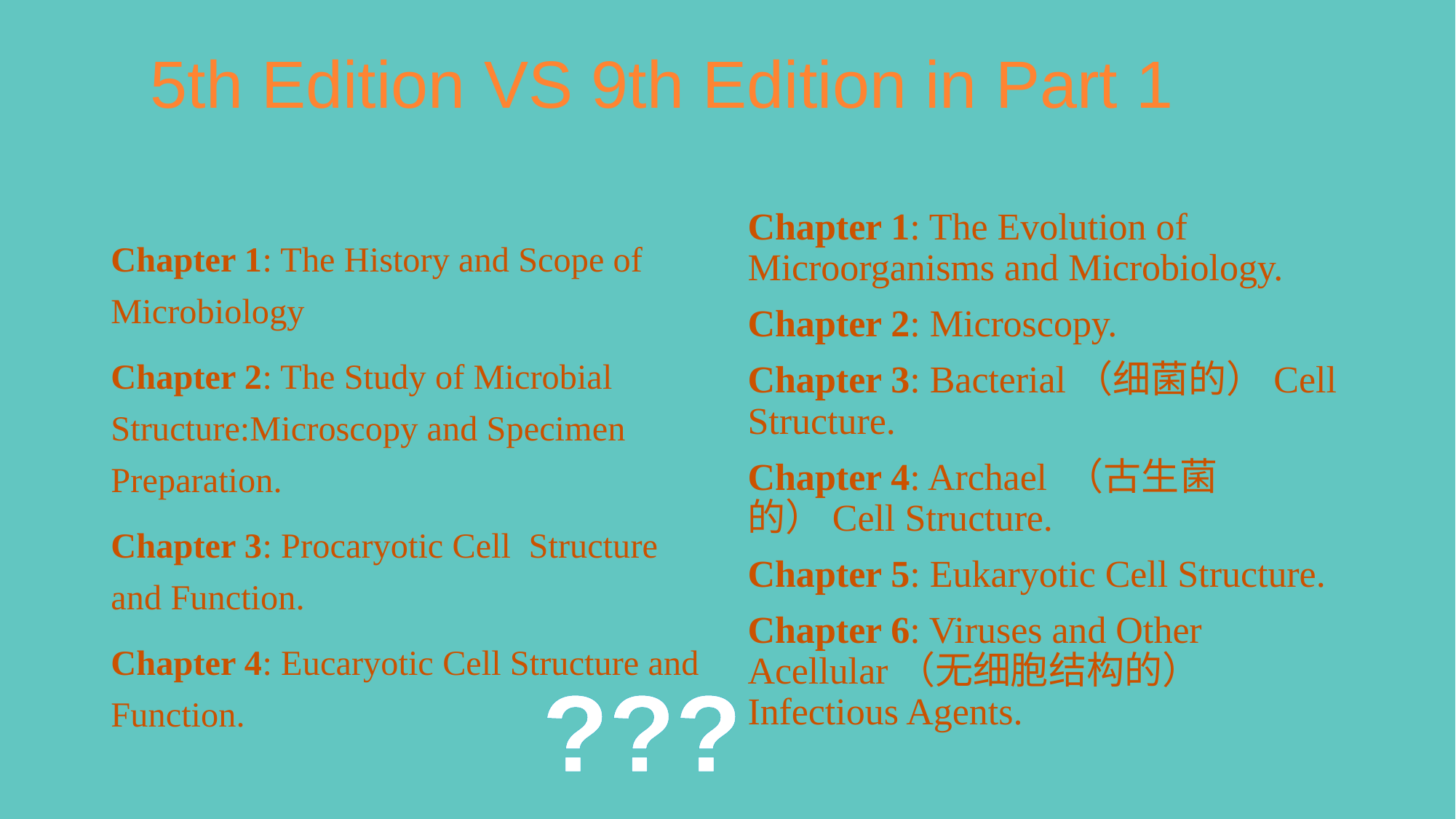

5th Edition VS 9th Edition in Part 1
Chapter 1: The Evolution of Microorganisms and Microbiology.
Chapter 2: Microscopy.
Chapter 3: Bacterial（细菌的）Cell Structure.
Chapter 4: Archael （古生菌的）Cell Structure.
Chapter 5: Eukaryotic Cell Structure.
Chapter 6: Viruses and Other Acellular（无细胞结构的） Infectious Agents.
Chapter 1: The History and Scope of Microbiology
Chapter 2: The Study of Microbial Structure:Microscopy and Specimen Preparation.
Chapter 3: Procaryotic Cell  Structure and Function.
Chapter 4: Eucaryotic Cell Structure and Function.

???